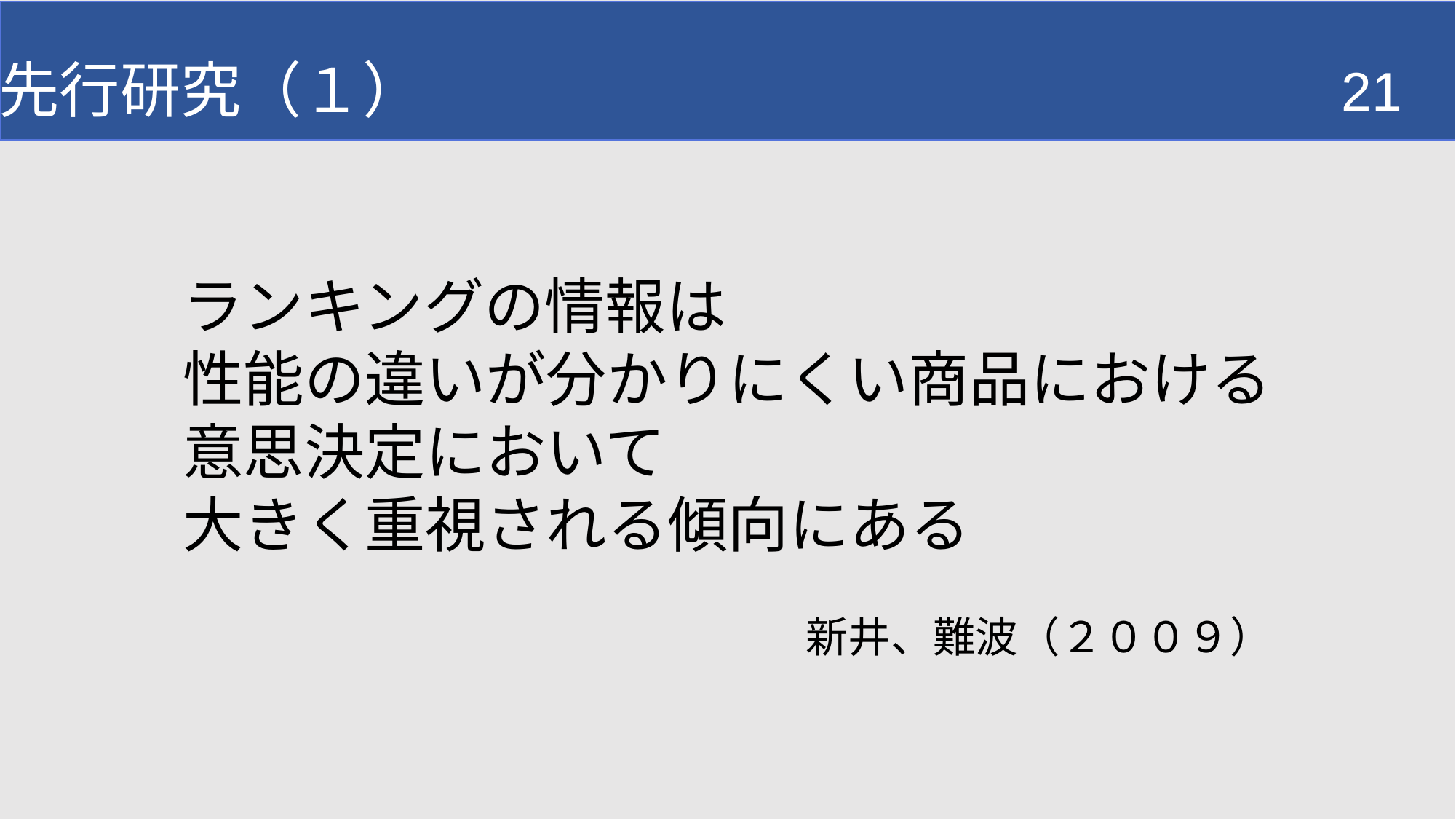

先行研究（１）
21
ランキングの情報は
性能の違いが分かりにくい商品における
意思決定において
大きく重視される傾向にある

新井、難波（２００９）